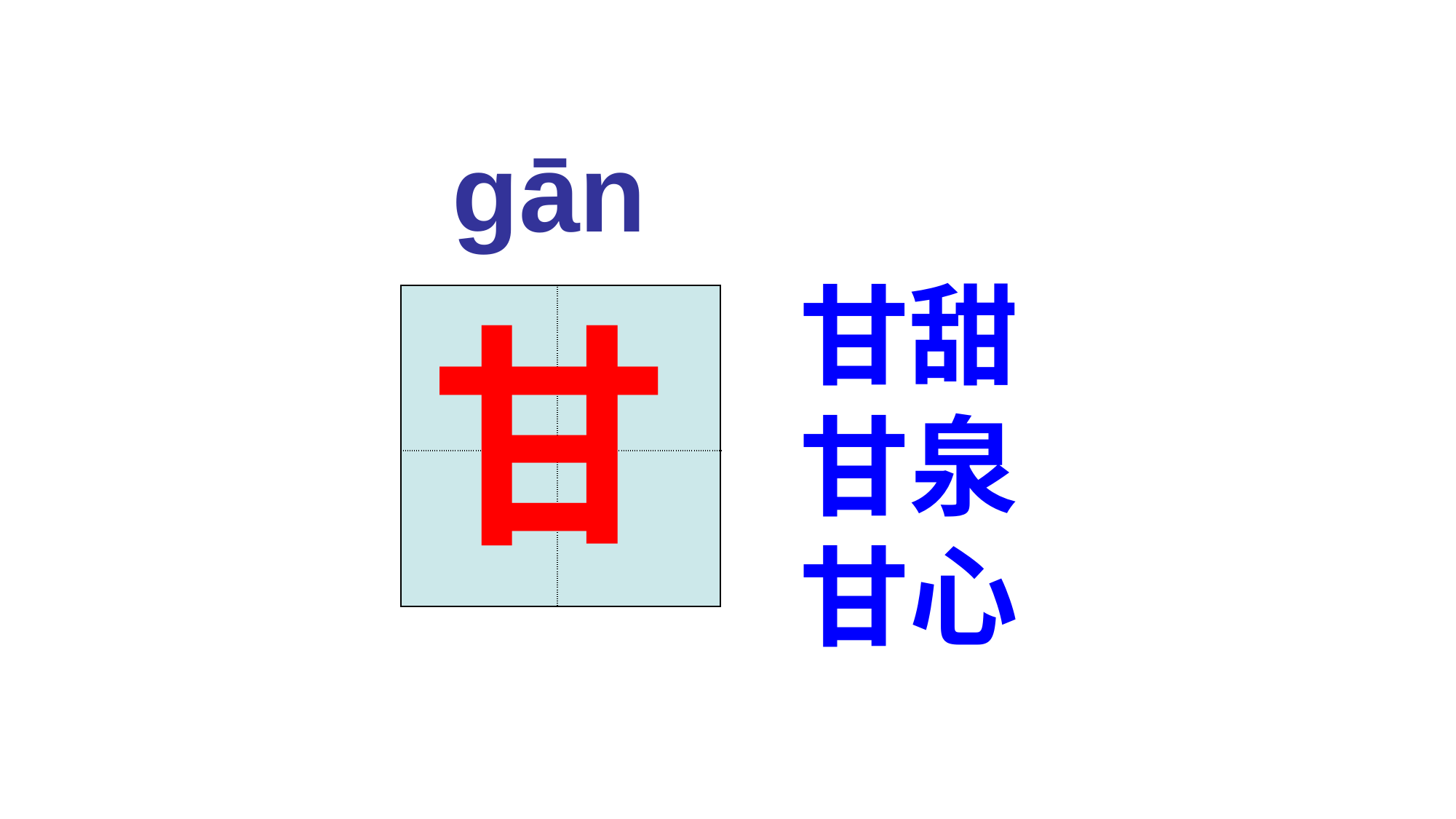

gān
甘甜
甘泉
甘心
甘
|  |  |
| --- | --- |
|  |  |